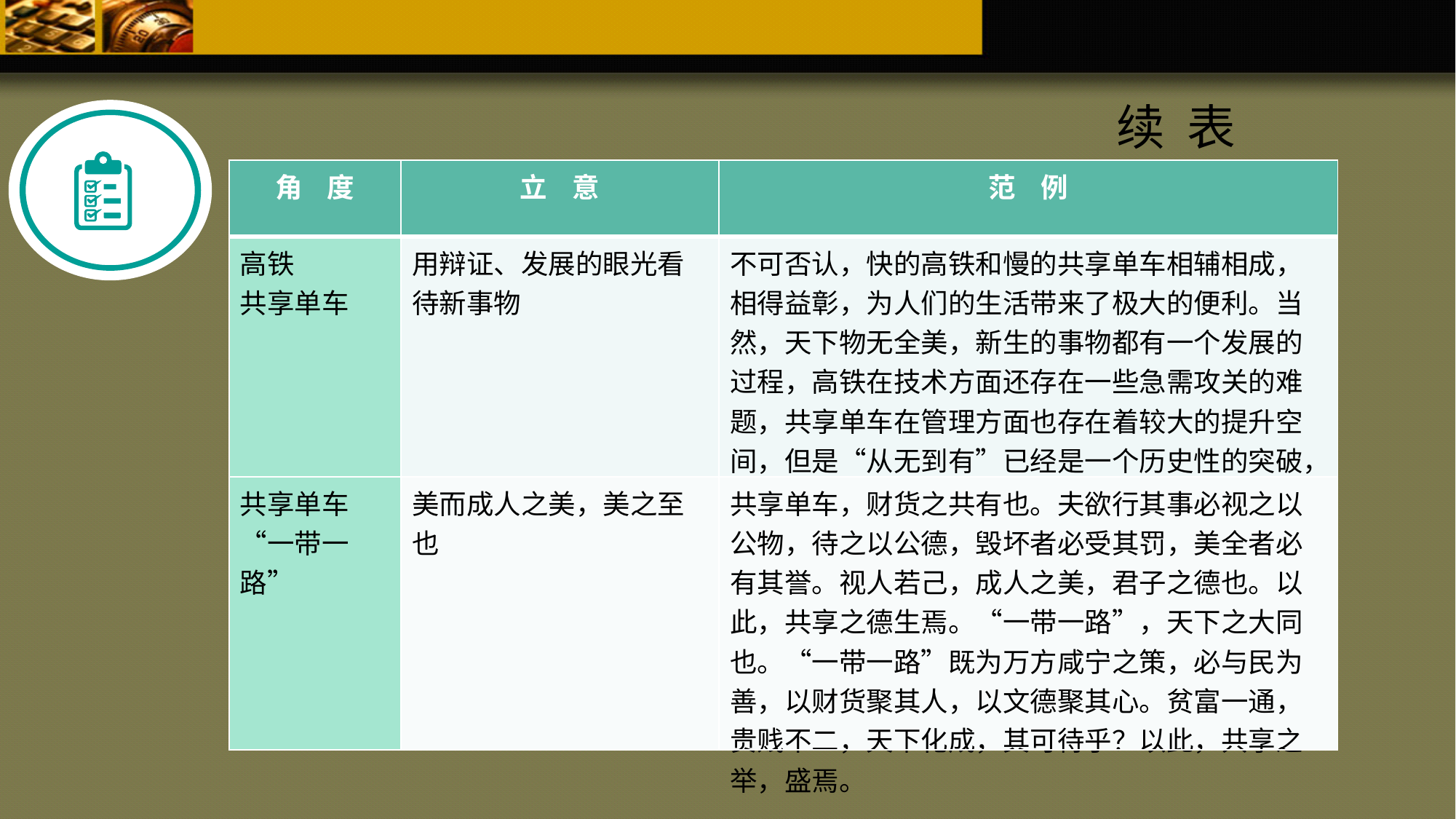

续  表

| 角 度 | 立 意 | 范 例 |
| --- | --- | --- |
| 高铁 共享单车 | 用辩证、发展的眼光看待新事物 | 不可否认，快的高铁和慢的共享单车相辅相成，相得益彰，为人们的生活带来了极大的便利。当然，天下物无全美，新生的事物都有一个发展的过程，高铁在技术方面还存在一些急需攻关的难题，共享单车在管理方面也存在着较大的提升空间，但是“从无到有”已经是一个历史性的突破，“从有到优”更是指日可待。 |
| 共享单车“一带一路” | 美而成人之美，美之至也 | 共享单车，财货之共有也。夫欲行其事必视之以公物，待之以公德，毁坏者必受其罚，美全者必有其誉。视人若己，成人之美，君子之德也。以此，共享之德生焉。“一带一路”，天下之大同也。“一带一路”既为万方咸宁之策，必与民为善，以财货聚其人，以文德聚其心。贫富一通，贵贱不二，天下化成，其可待乎？以此，共享之举，盛焉。 |